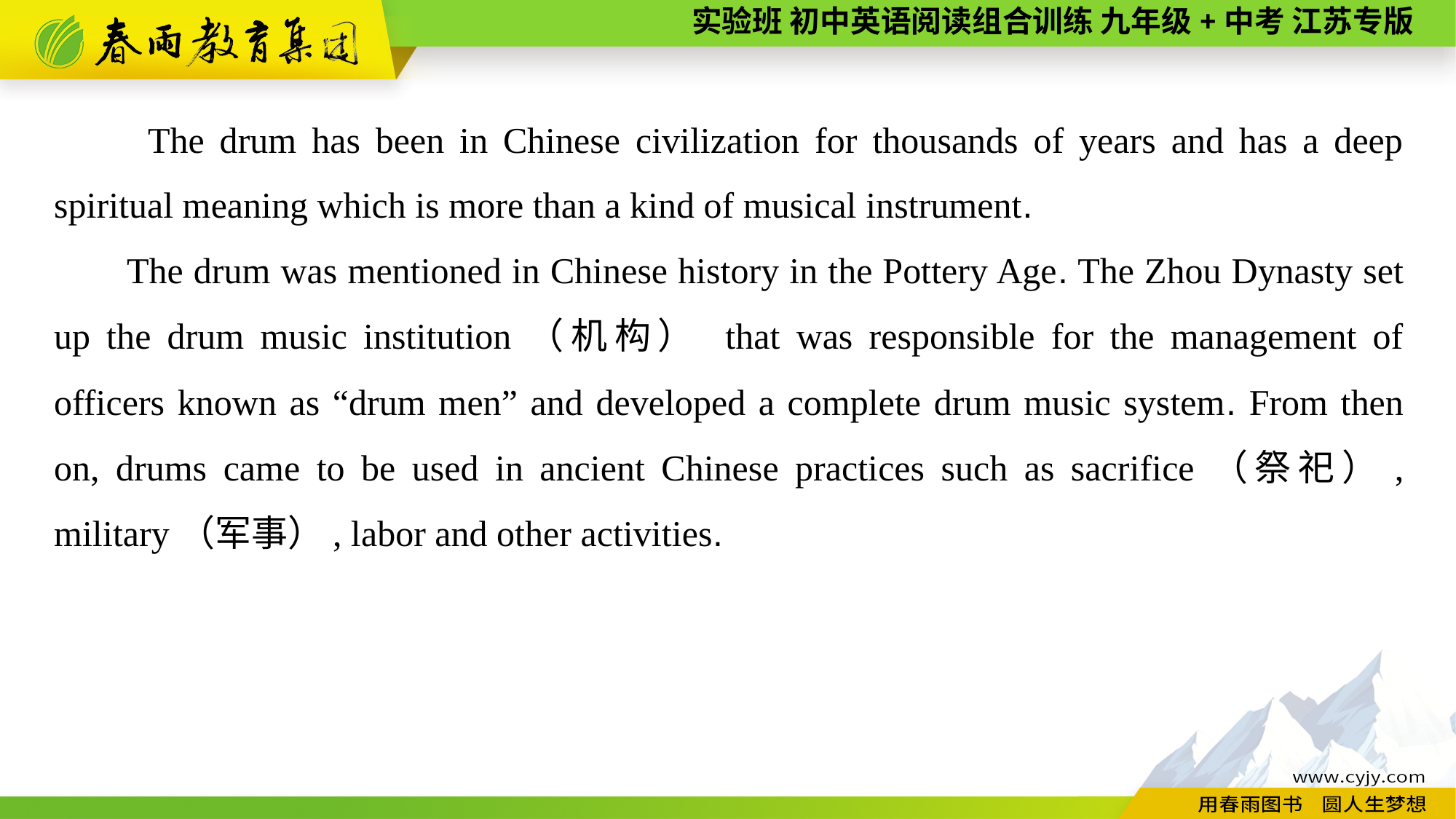

The drum has been in Chinese civilization for thousands of years and has a deep spiritual meaning which is more than a kind of musical instrument.
The drum was mentioned in Chinese history in the Pottery Age. The Zhou Dynasty set up the drum music institution（机构） that was responsible for the management of officers known as “drum men” and developed a complete drum music system. From then on, drums came to be used in ancient Chinese practices such as sacrifice（祭祀）, military（军事）, labor and other activities.